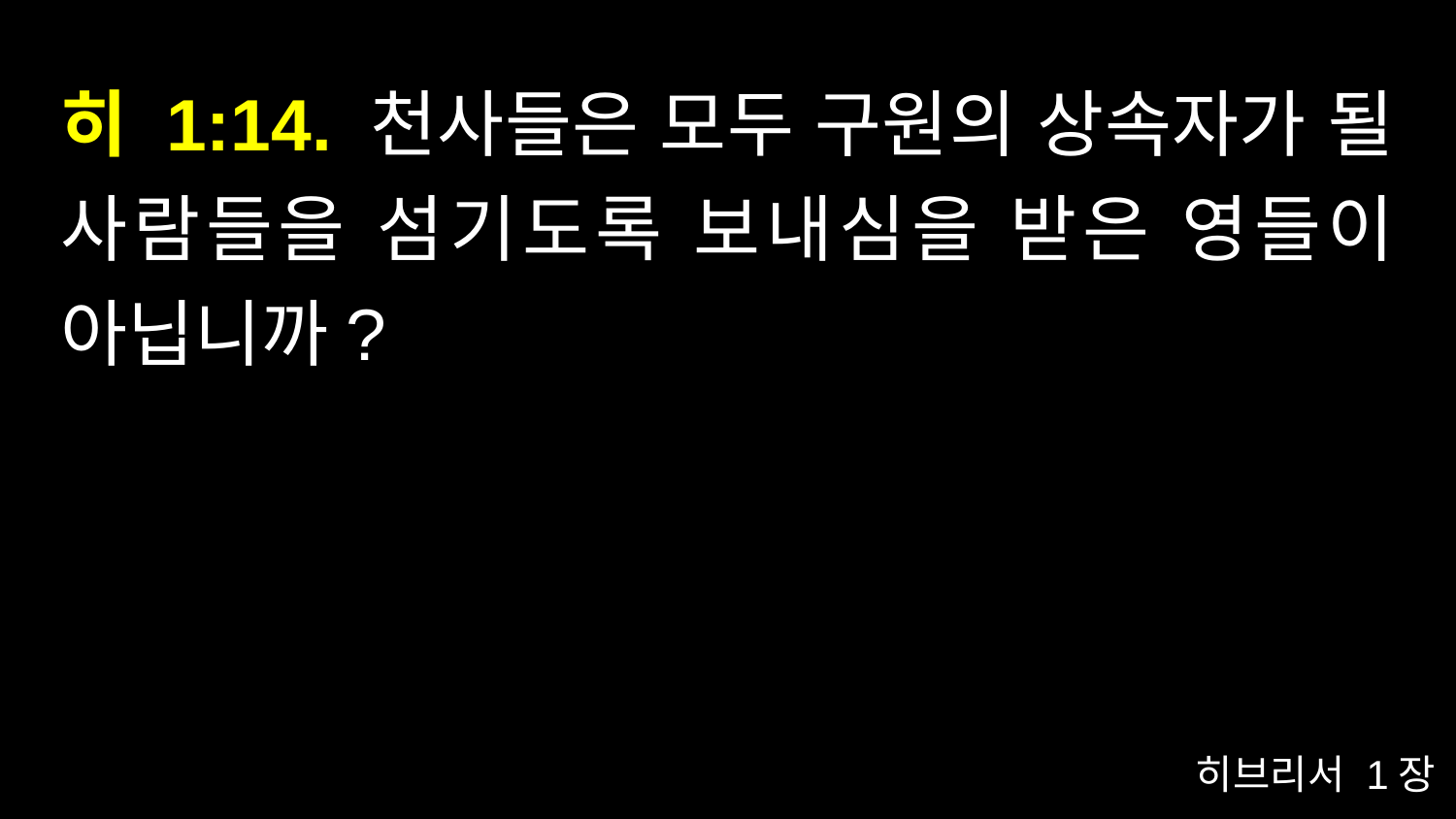

# 히 1:14. 천사들은 모두 구원의 상속자가 될 사람들을 섬기도록 보내심을 받은 영들이 아닙니까?
히브리서 1장